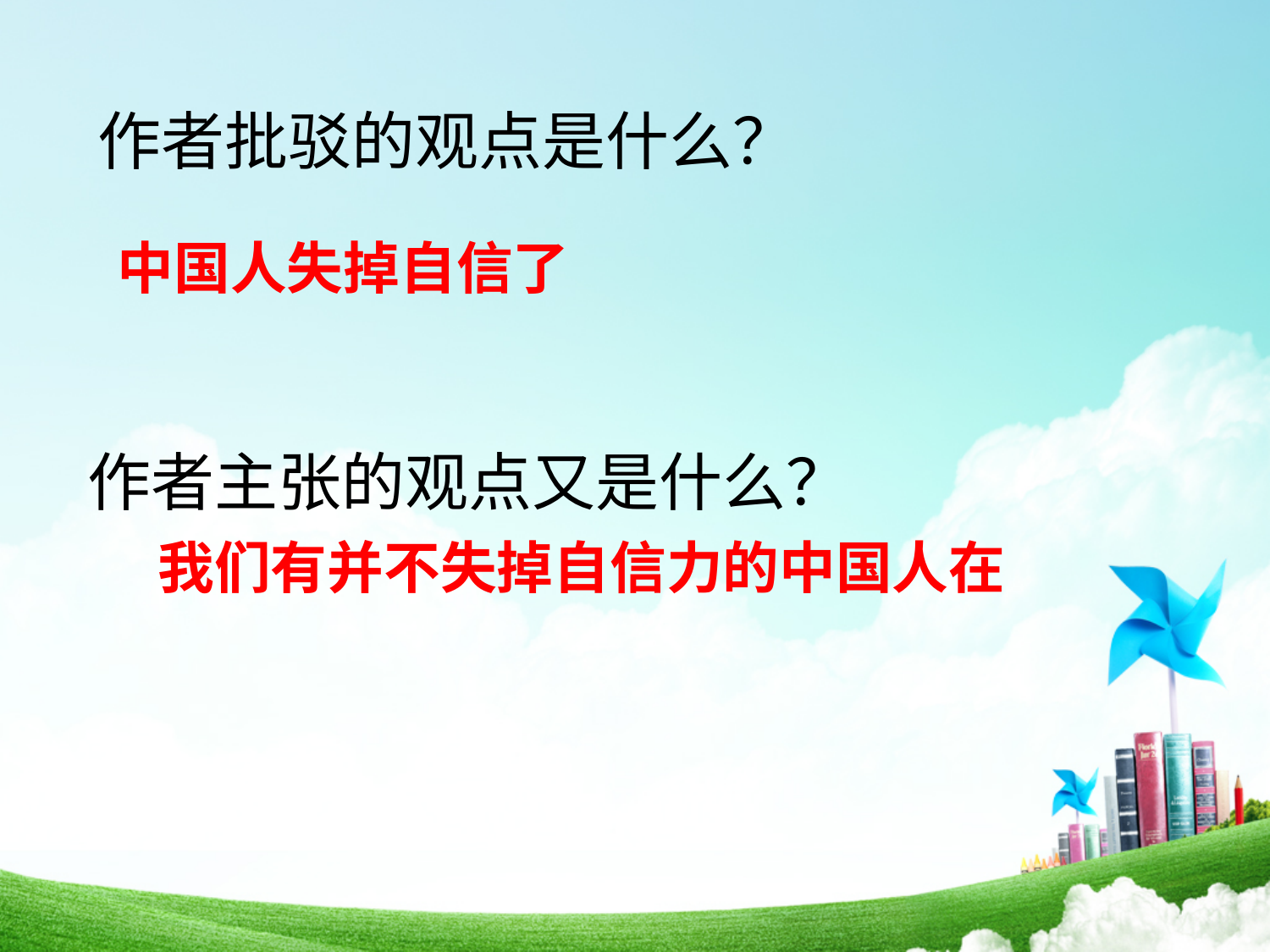

作者批驳的观点是什么？
中国人失掉自信了
作者主张的观点又是什么？
我们有并不失掉自信力的中国人在